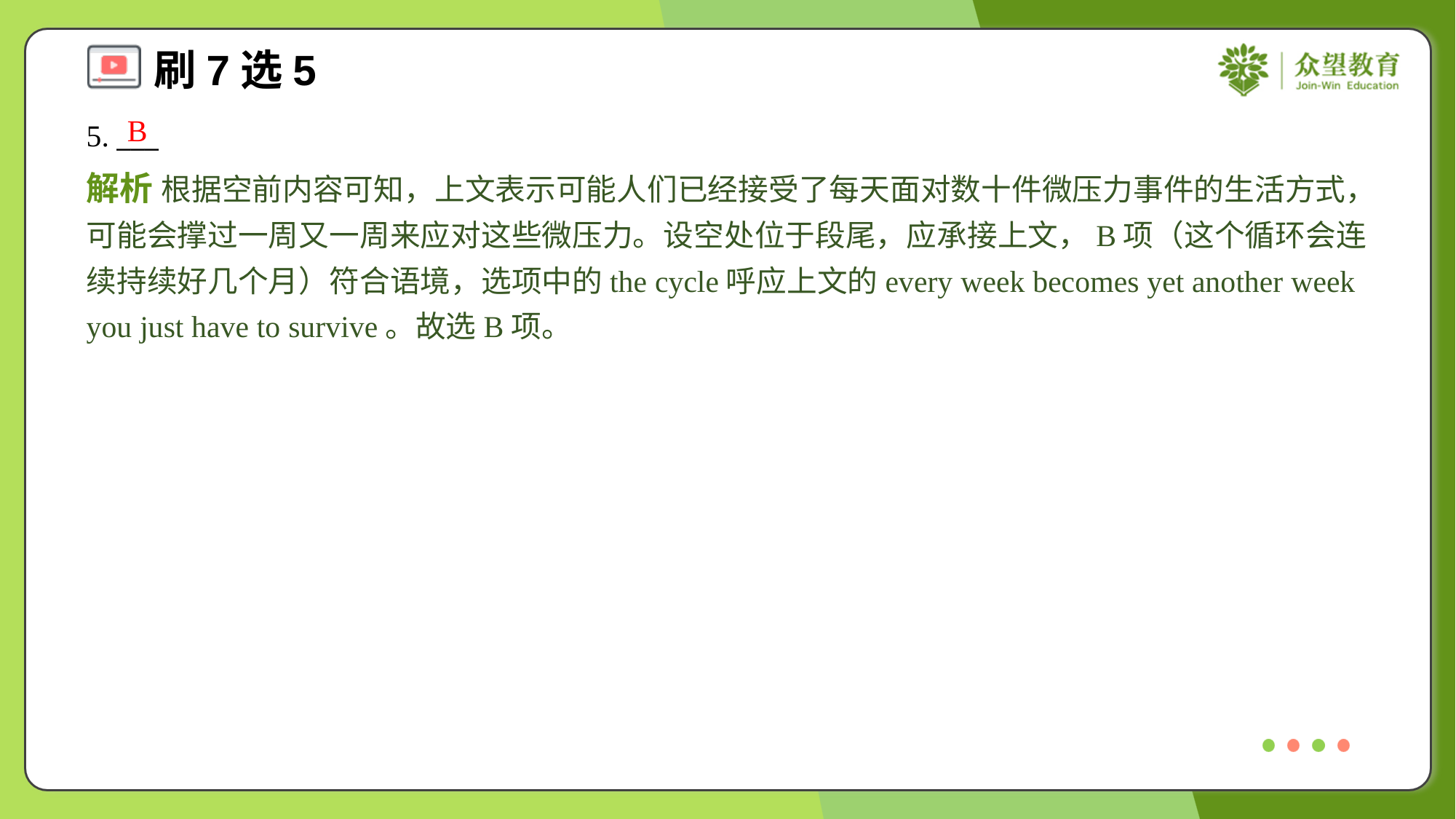

B
5. ___
解析 根据空前内容可知，上文表示可能人们已经接受了每天面对数十件微压力事件的生活方式，可能会撑过一周又一周来应对这些微压力。设空处位于段尾，应承接上文，B项（这个循环会连续持续好几个月）符合语境，选项中的the cycle呼应上文的every week becomes yet another week you just have to survive。故选B项。